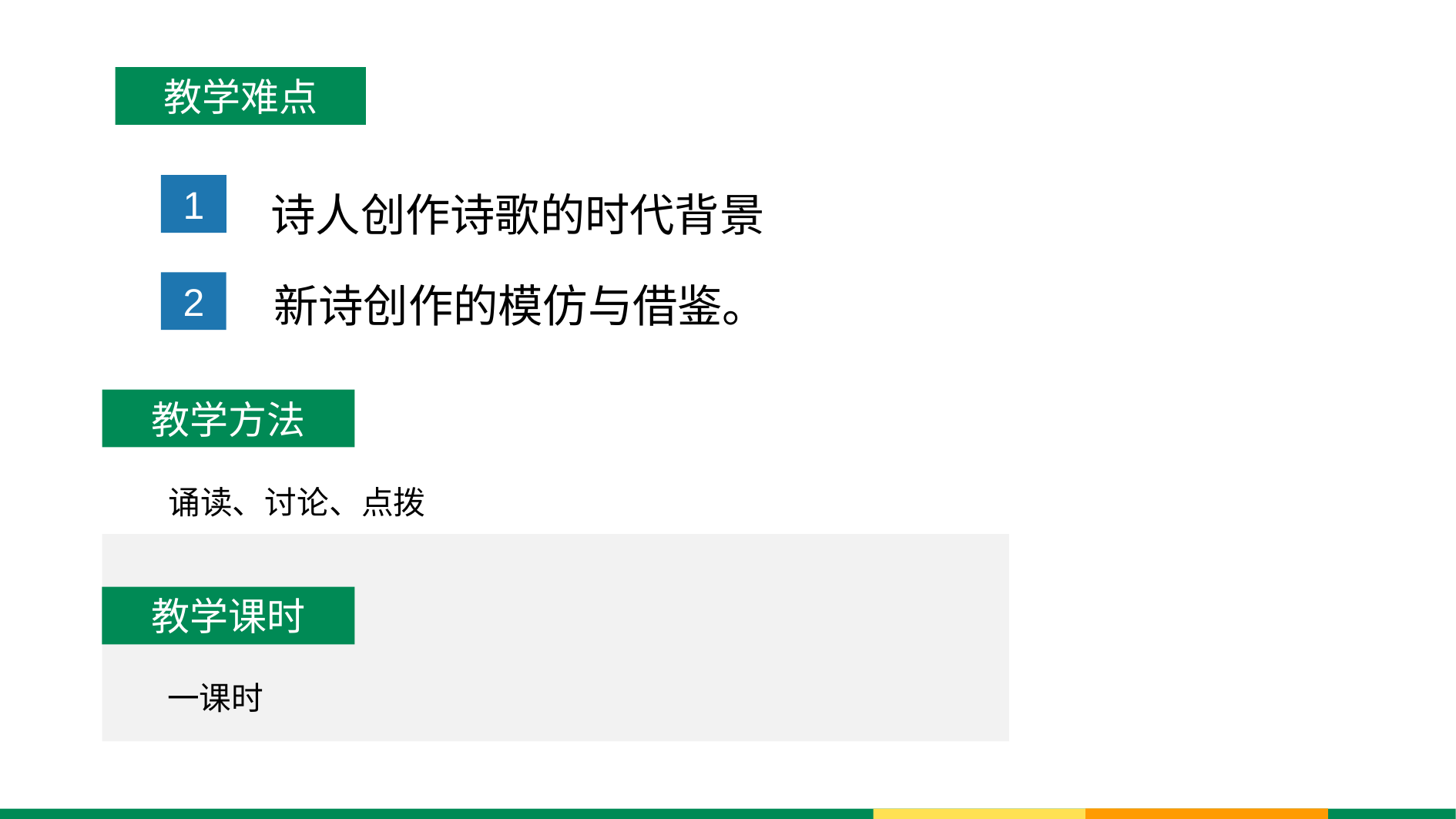

教学难点
诗人创作诗歌的时代背景
1
新诗创作的模仿与借鉴。
2
教学方法
诵读、讨论、点拨

教学课时
一课时